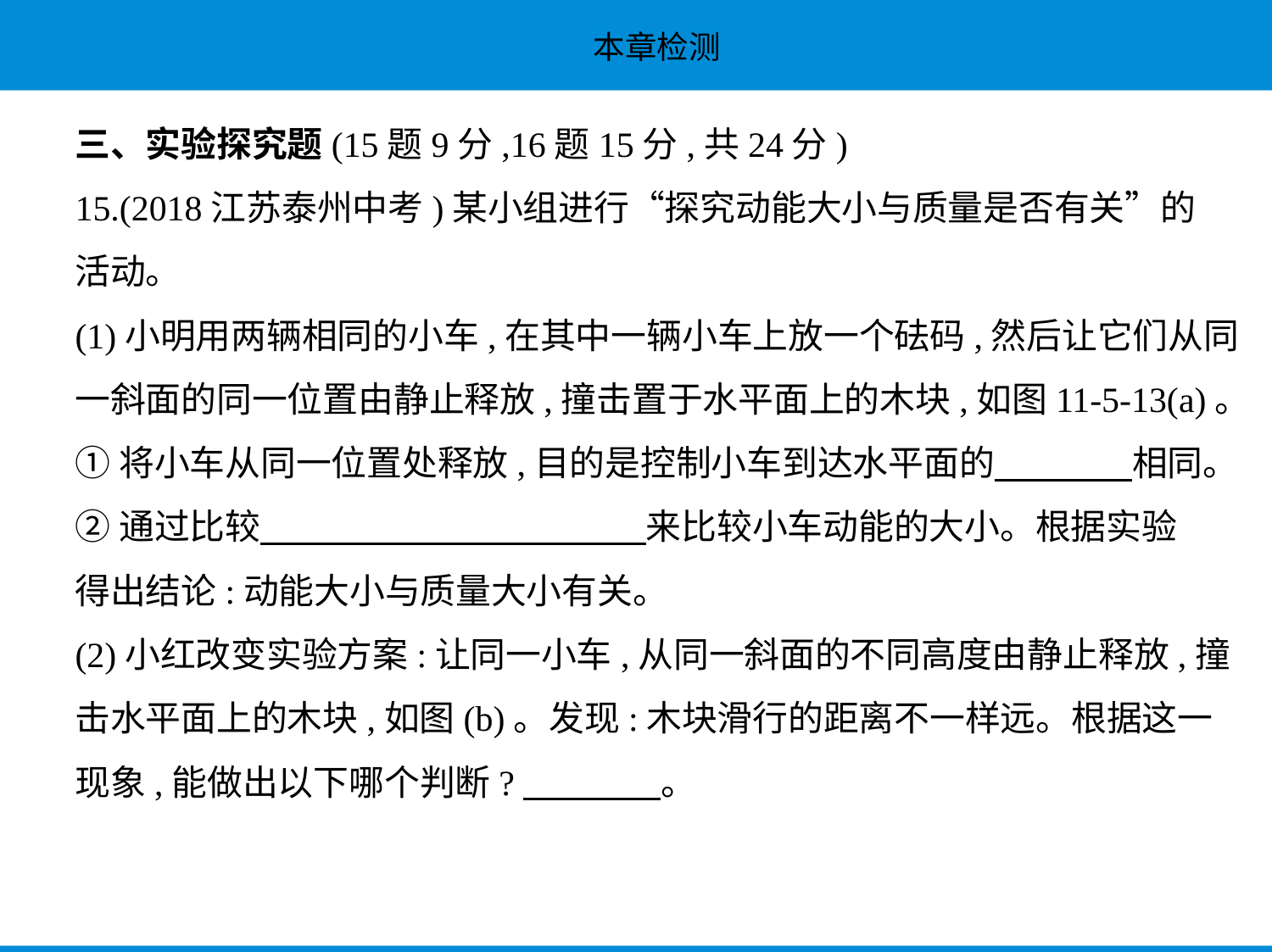

三、实验探究题(15题9分,16题15分,共24分)
15.(2018江苏泰州中考)某小组进行“探究动能大小与质量是否有关”的
活动。
(1)小明用两辆相同的小车,在其中一辆小车上放一个砝码,然后让它们从同
一斜面的同一位置由静止释放,撞击置于水平面上的木块,如图11-5-13(a)。
①将小车从同一位置处释放,目的是控制小车到达水平面的　　　    相同。
②通过比较　　　　　　　　　　    来比较小车动能的大小。根据实验
得出结论:动能大小与质量大小有关。
(2)小红改变实验方案:让同一小车,从同一斜面的不同高度由静止释放,撞
击水平面上的木块,如图(b)。发现:木块滑行的距离不一样远。根据这一
现象,能做出以下哪个判断?　　　    。